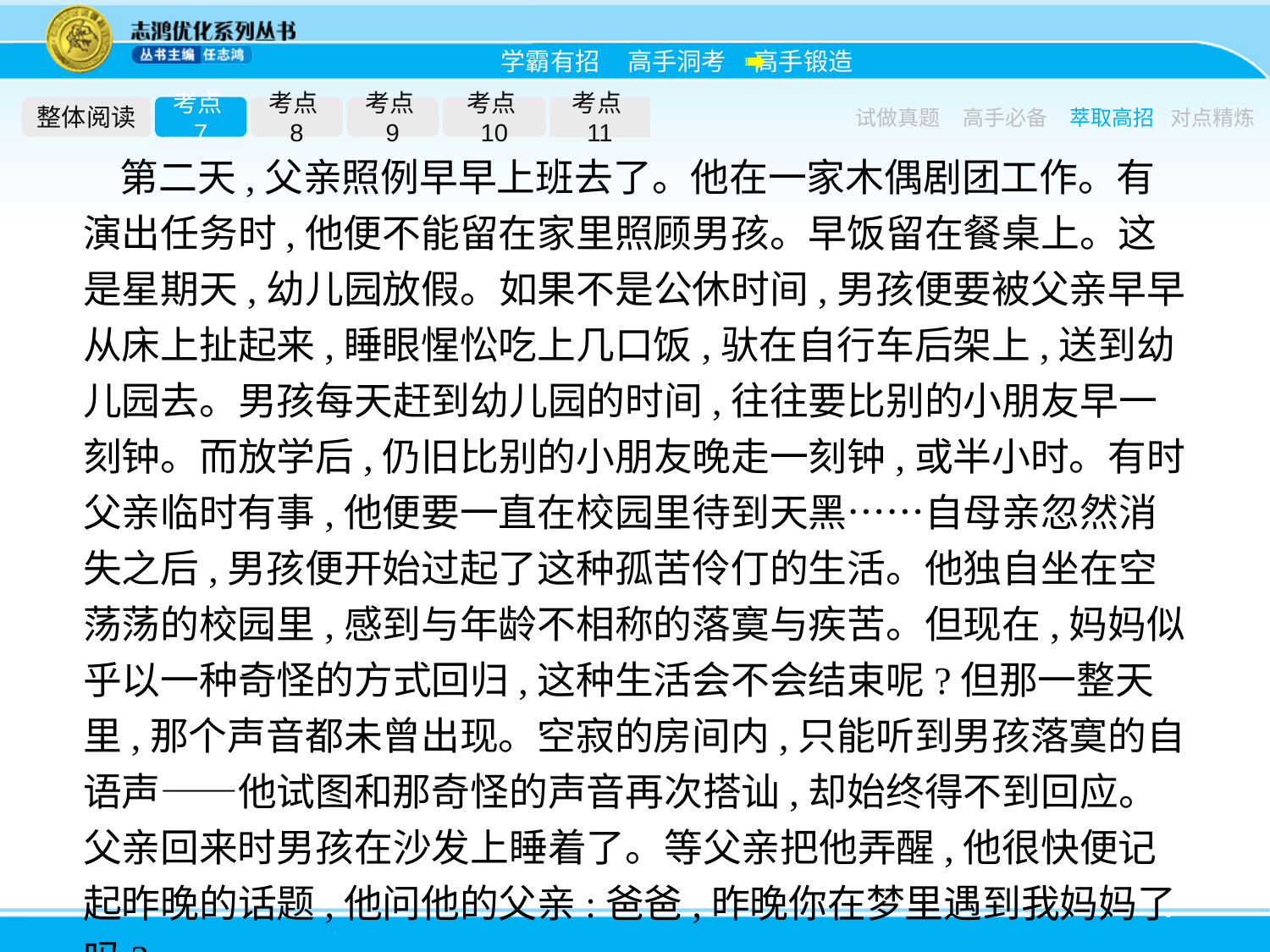

整体阅读
考点7
考点8
考点9
考点10
考点11
试做真题
高手必备
萃取高招
对点精炼
第二天,父亲照例早早上班去了。他在一家木偶剧团工作。有演出任务时,他便不能留在家里照顾男孩。早饭留在餐桌上。这是星期天,幼儿园放假。如果不是公休时间,男孩便要被父亲早早从床上扯起来,睡眼惺忪吃上几口饭,驮在自行车后架上,送到幼儿园去。男孩每天赶到幼儿园的时间,往往要比别的小朋友早一刻钟。而放学后,仍旧比别的小朋友晚走一刻钟,或半小时。有时父亲临时有事,他便要一直在校园里待到天黑……自母亲忽然消失之后,男孩便开始过起了这种孤苦伶仃的生活。他独自坐在空荡荡的校园里,感到与年龄不相称的落寞与疾苦。但现在,妈妈似乎以一种奇怪的方式回归,这种生活会不会结束呢?但那一整天里,那个声音都未曾出现。空寂的房间内,只能听到男孩落寞的自语声——他试图和那奇怪的声音再次搭讪,却始终得不到回应。父亲回来时男孩在沙发上睡着了。等父亲把他弄醒,他很快便记起昨晚的话题,他问他的父亲:爸爸,昨晚你在梦里遇到我妈妈了吗?